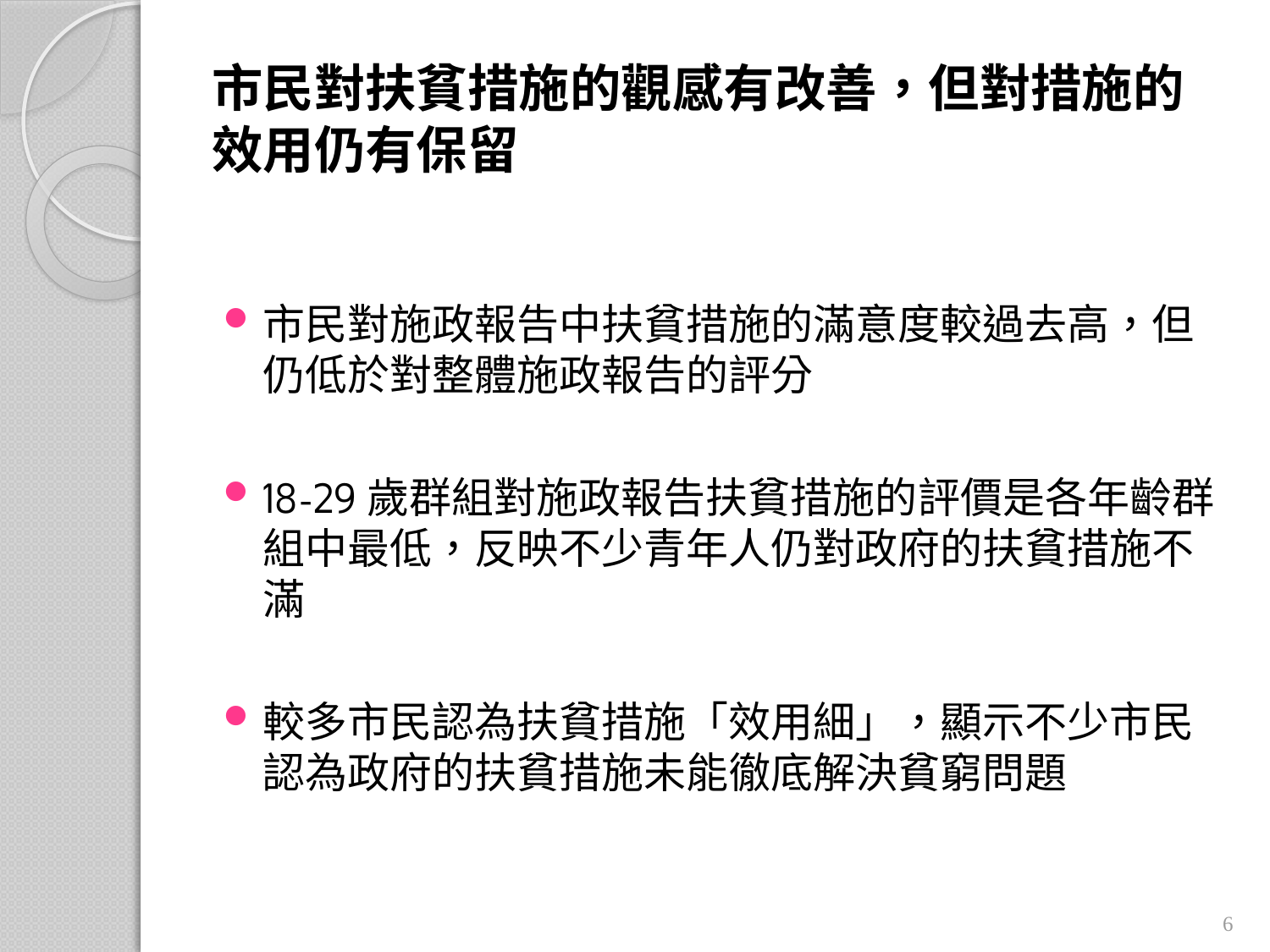

# 市民對扶貧措施的觀感有改善，但對措施的效用仍有保留
市民對施政報告中扶貧措施的滿意度較過去高，但仍低於對整體施政報告的評分

18-29歲群組對施政報告扶貧措施的評價是各年齡群組中最低，反映不少青年人仍對政府的扶貧措施不滿

較多市民認為扶貧措施「效用細」，顯示不少市民認為政府的扶貧措施未能徹底解決貧窮問題
6